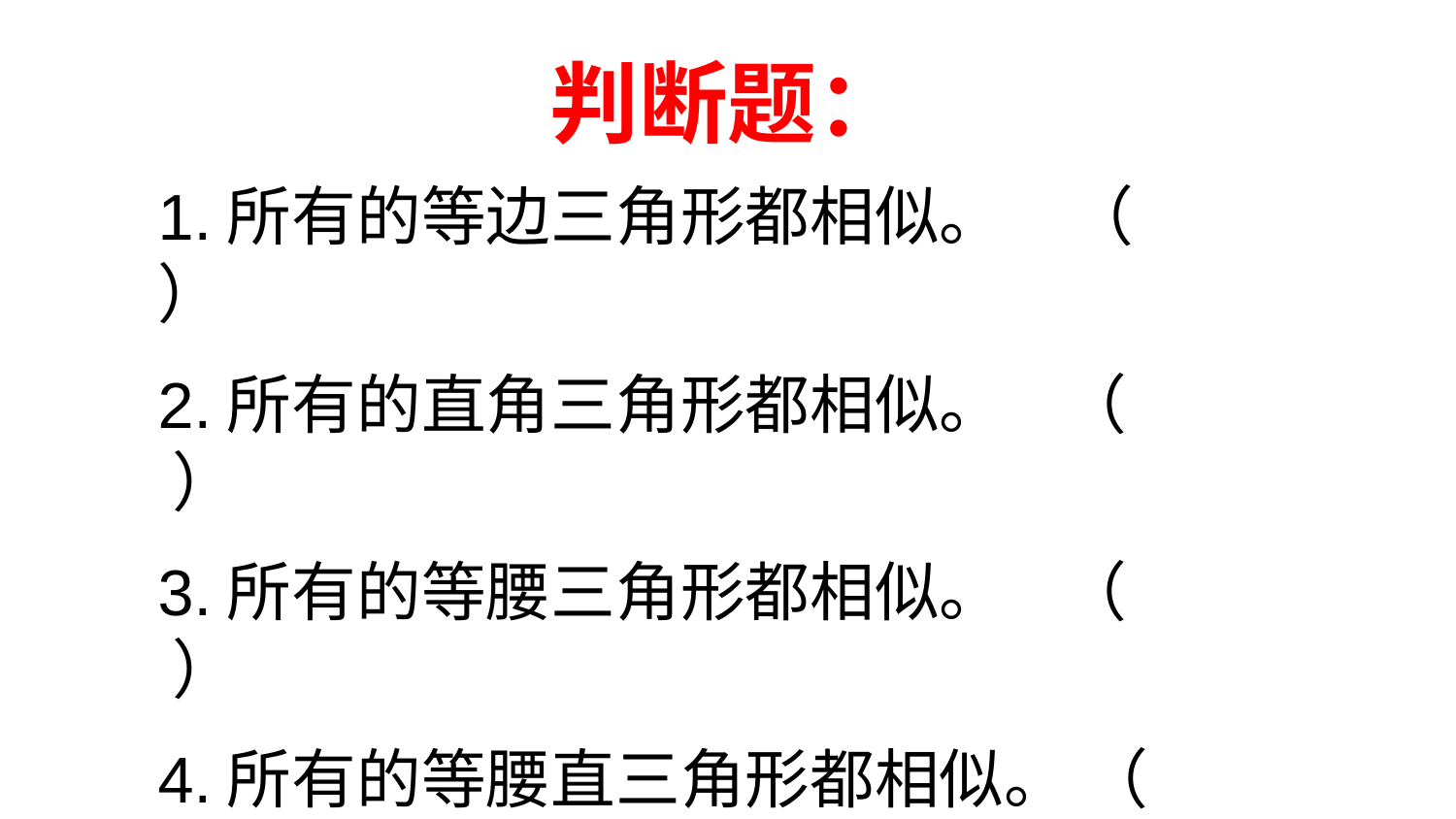

# 判断题：
1.所有的等边三角形都相似。　（        ）
2.所有的直角三角形都相似。    （        ）
3.所有的等腰三角形都相似。    （        ）
4.所有的等腰直三角形都相似。 （        ）